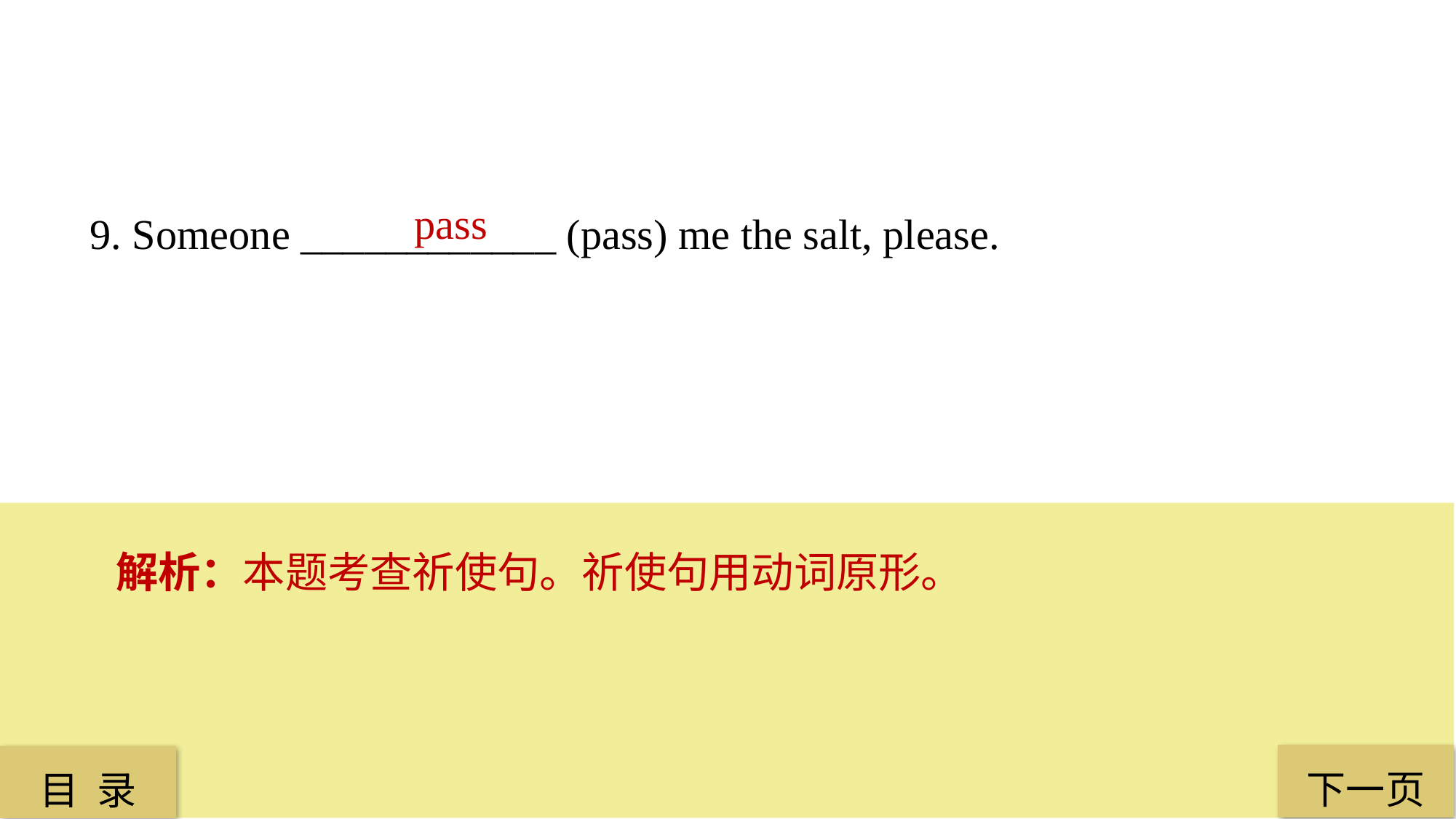

pass
9. Someone ____________ (pass) me the salt, please.
解析：本题考查祈使句。祈使句用动词原形。